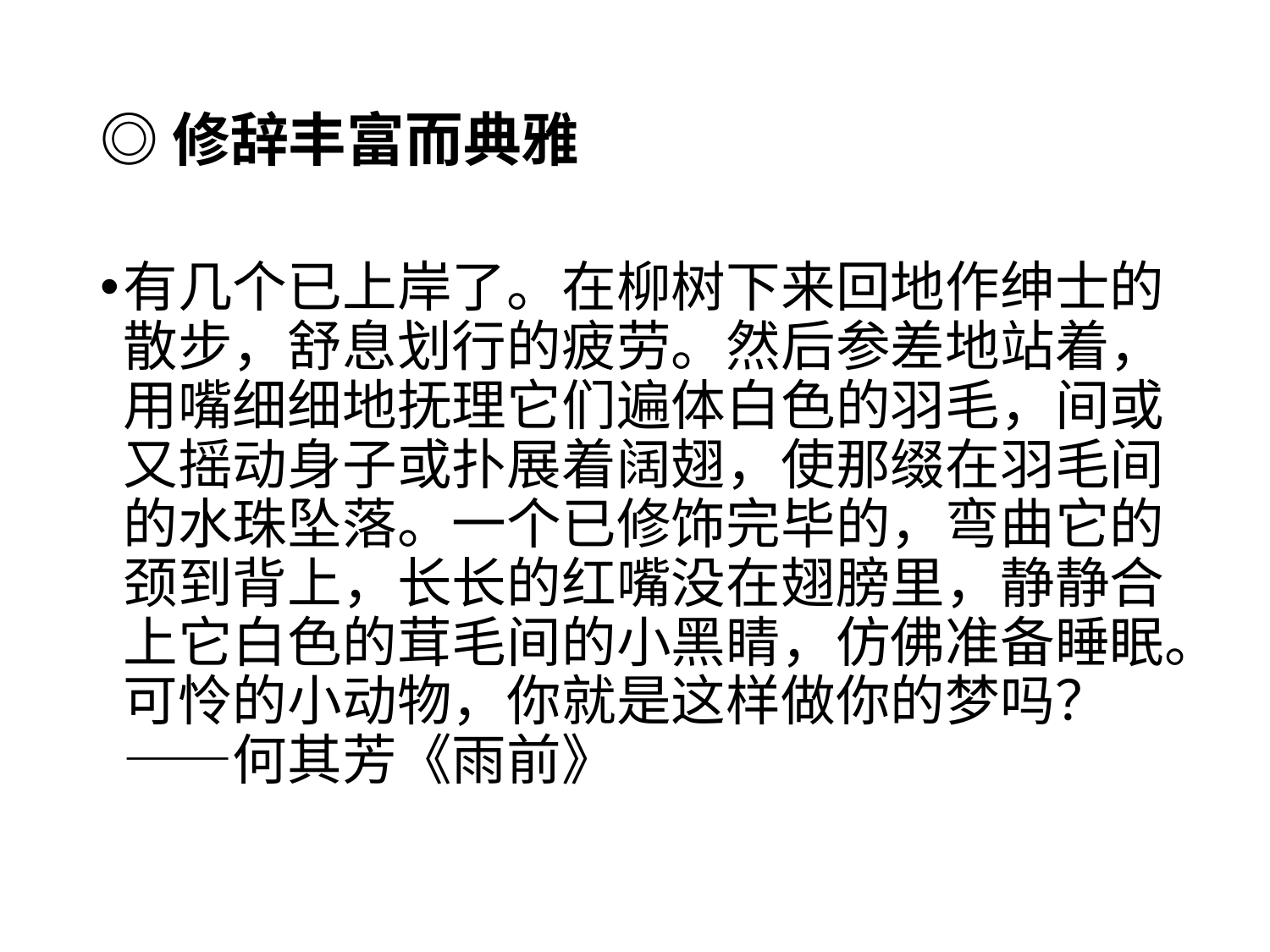

# ◎修辞丰富而典雅
有几个已上岸了。在柳树下来回地作绅士的散步，舒息划行的疲劳。然后参差地站着，用嘴细细地抚理它们遍体白色的羽毛，间或又摇动身子或扑展着阔翅，使那缀在羽毛间的水珠坠落。一个已修饰完毕的，弯曲它的颈到背上，长长的红嘴没在翅膀里，静静合上它白色的茸毛间的小黑睛，仿佛准备睡眠。可怜的小动物，你就是这样做你的梦吗？   ——何其芳《雨前》